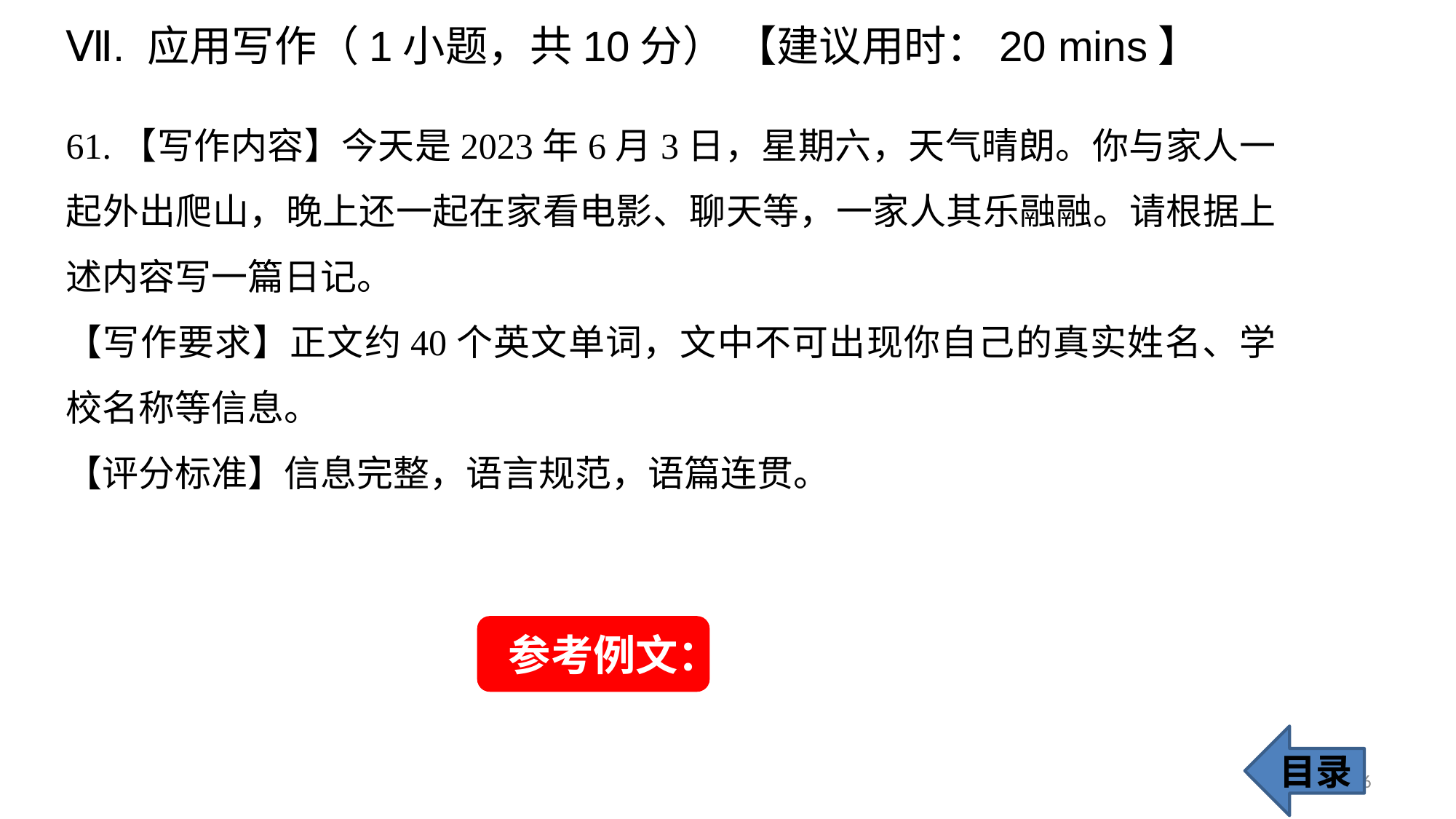

Ⅶ. 应用写作（1小题，共10分） 【建议用时：20 mins】
61.【写作内容】今天是2023年6月3日，星期六，天气晴朗。你与家人一起外出爬山，晚上还一起在家看电影、聊天等，一家人其乐融融。请根据上述内容写一篇日记。
【写作要求】正文约40个英文单词，文中不可出现你自己的真实姓名、学校名称等信息。
【评分标准】信息完整，语言规范，语篇连贯。
参考例文：
目录
56